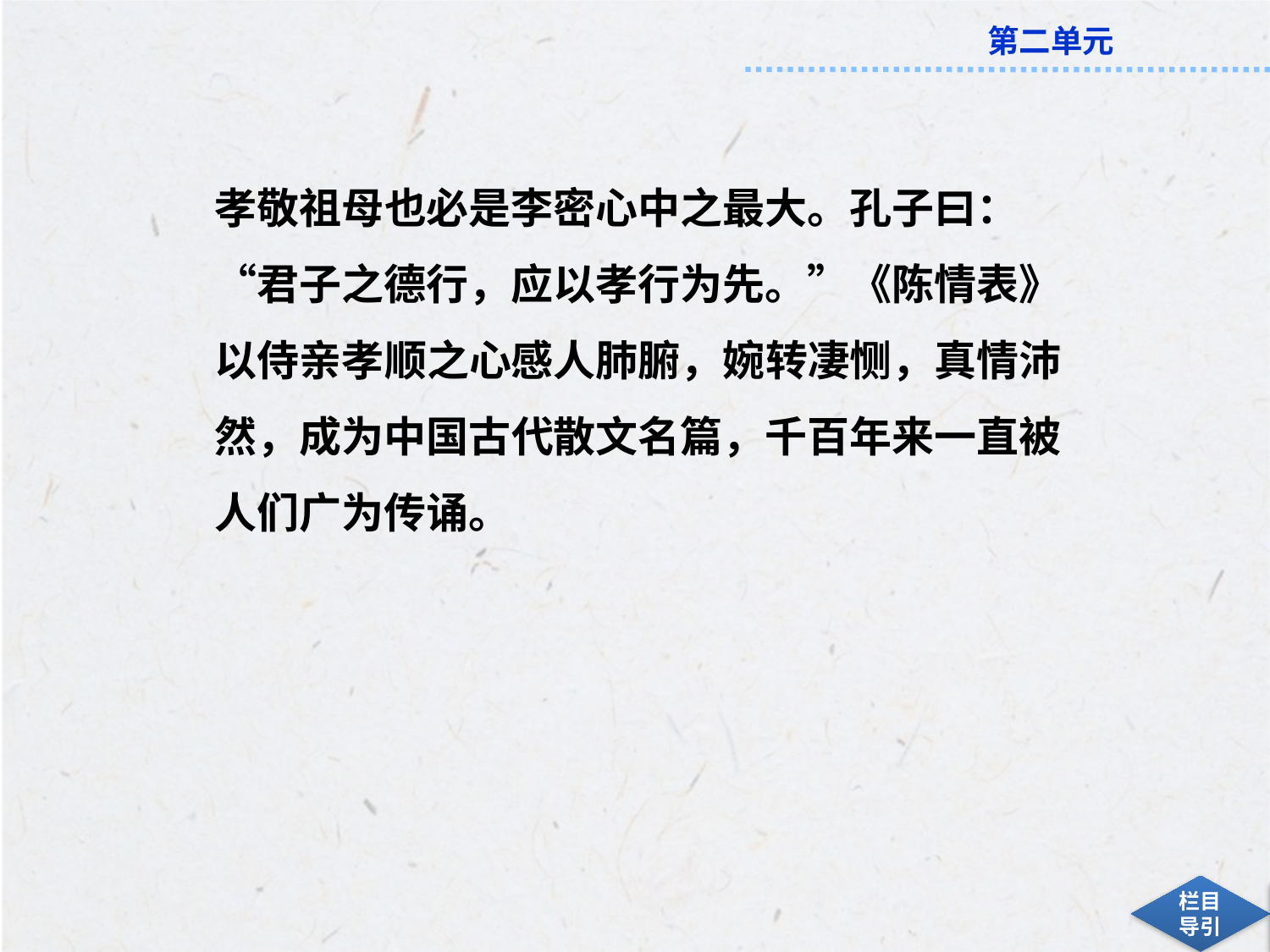

孝敬祖母也必是李密心中之最大。孔子曰：“君子之德行，应以孝行为先。”《陈情表》以侍亲孝顺之心感人肺腑，婉转凄恻，真情沛然，成为中国古代散文名篇，千百年来一直被人们广为传诵。